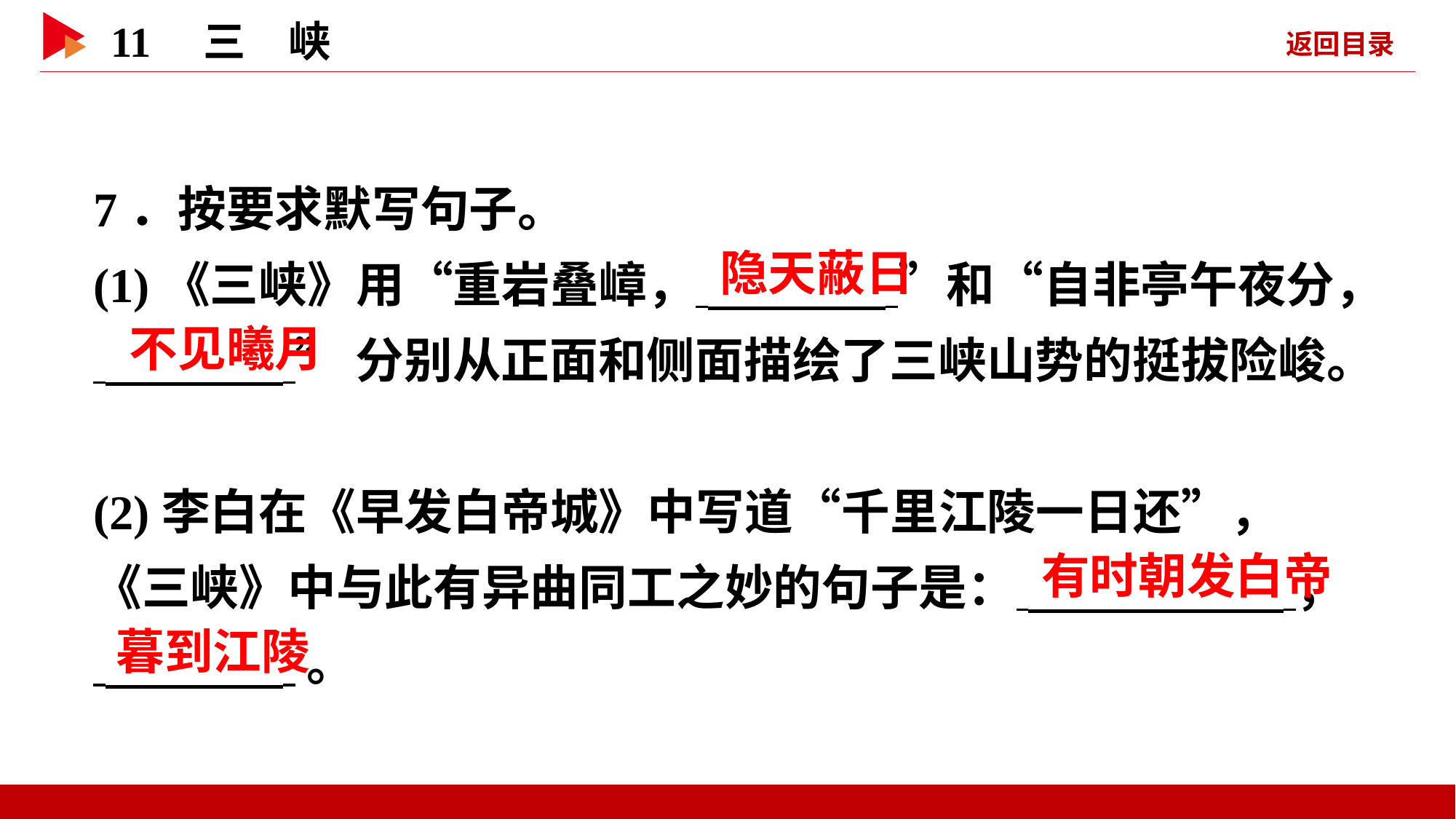

7．按要求默写句子。
(1)《三峡》用“重岩叠嶂，                  ”和“自非亭午夜分，
                  ”分别从正面和侧面描绘了三峡山势的挺拔险峻。
(2)李白在《早发白帝城》中写道“千里江陵一日还”，《三峡》中与此有异曲同工之妙的句子是：                         ，
                  。
 隐天蔽日
 不见曦月
 有时朝发白帝
 暮到江陵